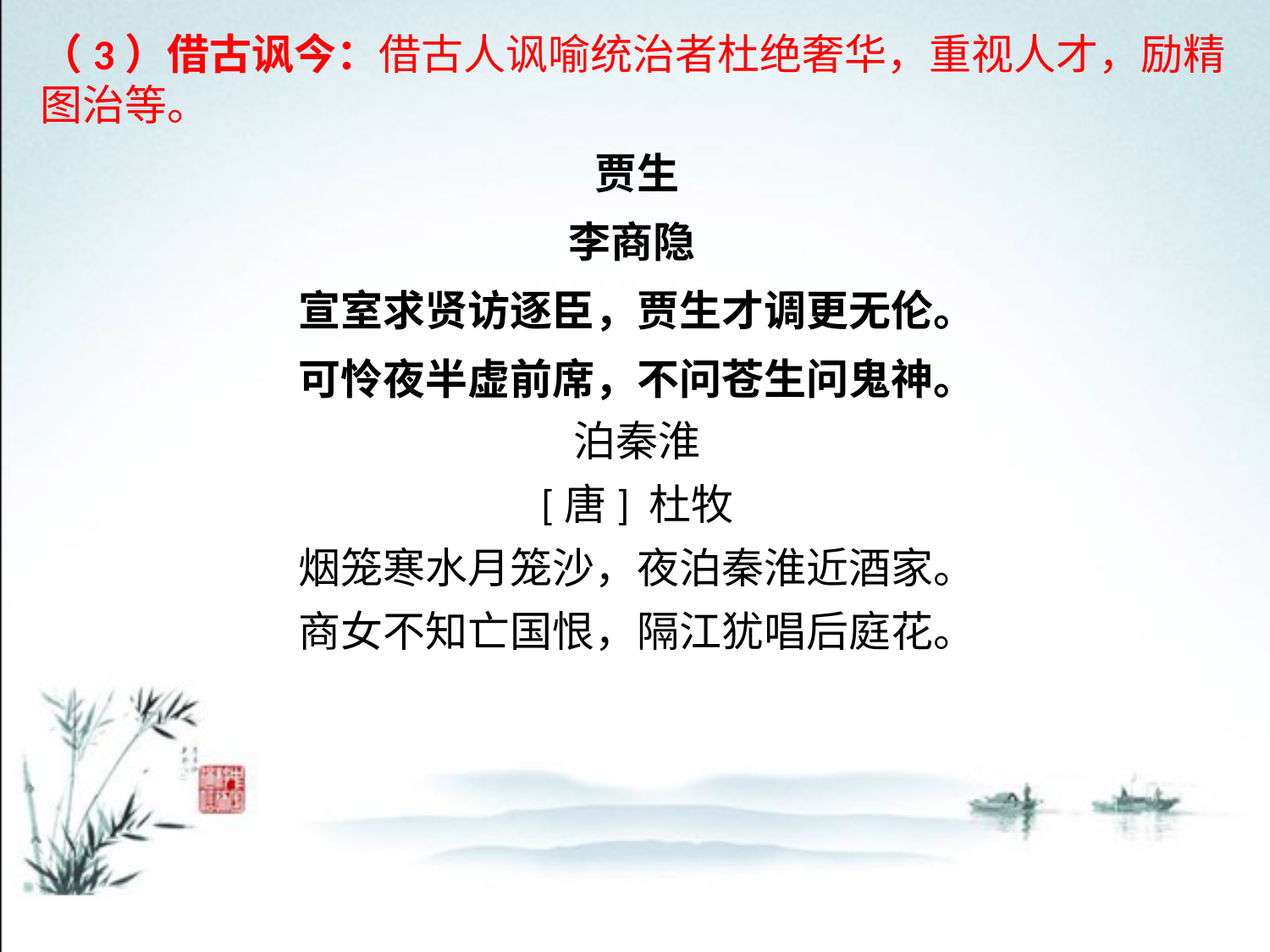

（3）借古讽今：借古人讽喻统治者杜绝奢华，重视人才，励精图治等。
贾生
李商隐
宣室求贤访逐臣，贾生才调更无伦。
可怜夜半虚前席，不问苍生问鬼神。
泊秦淮
[唐] 杜牧
烟笼寒水月笼沙，夜泊秦淮近酒家。
商女不知亡国恨，隔江犹唱后庭花。